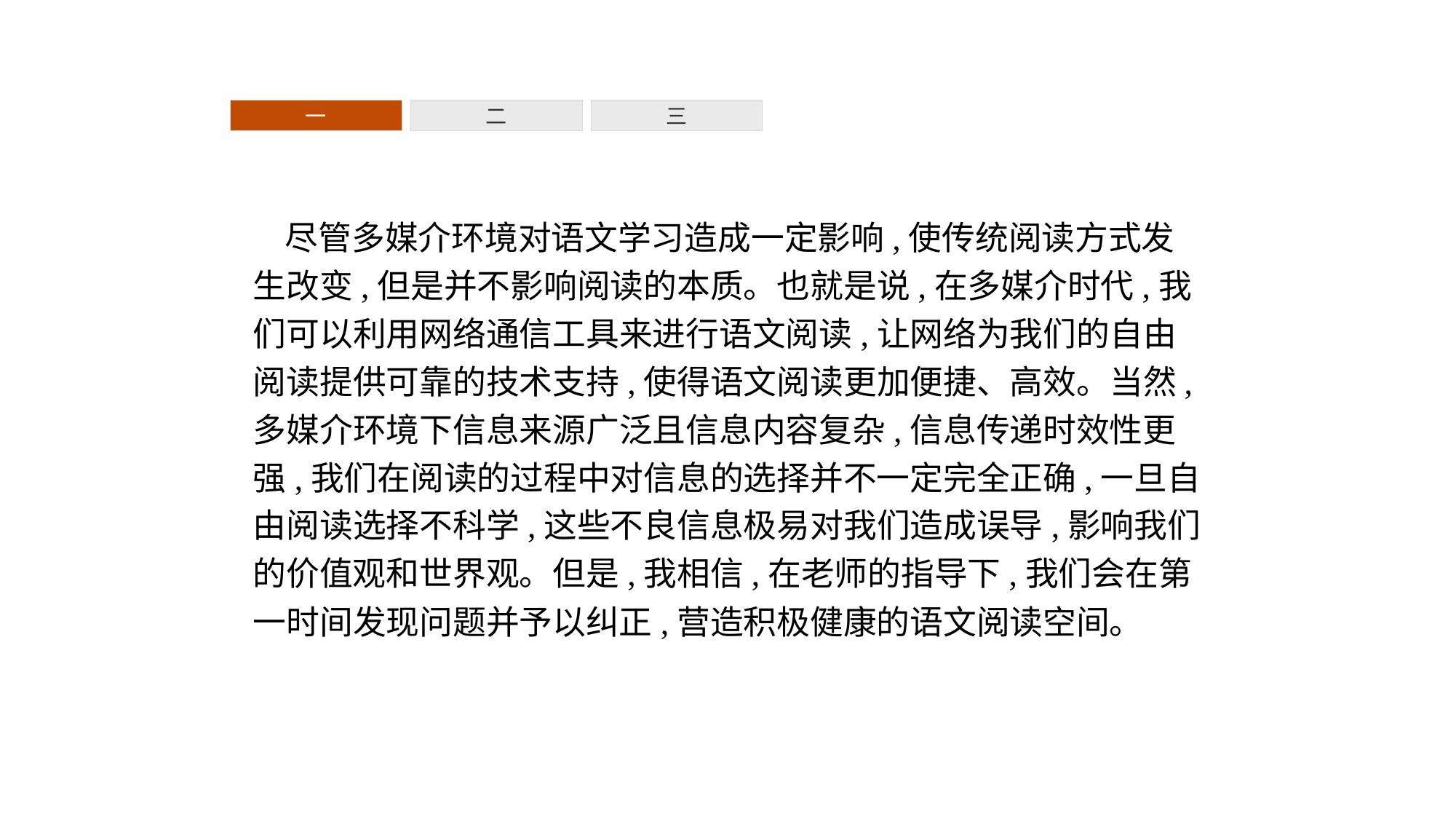

一
二
三
尽管多媒介环境对语文学习造成一定影响,使传统阅读方式发生改变,但是并不影响阅读的本质。也就是说,在多媒介时代,我们可以利用网络通信工具来进行语文阅读,让网络为我们的自由阅读提供可靠的技术支持,使得语文阅读更加便捷、高效。当然,多媒介环境下信息来源广泛且信息内容复杂,信息传递时效性更强,我们在阅读的过程中对信息的选择并不一定完全正确,一旦自由阅读选择不科学,这些不良信息极易对我们造成误导,影响我们的价值观和世界观。但是,我相信,在老师的指导下,我们会在第一时间发现问题并予以纠正,营造积极健康的语文阅读空间。